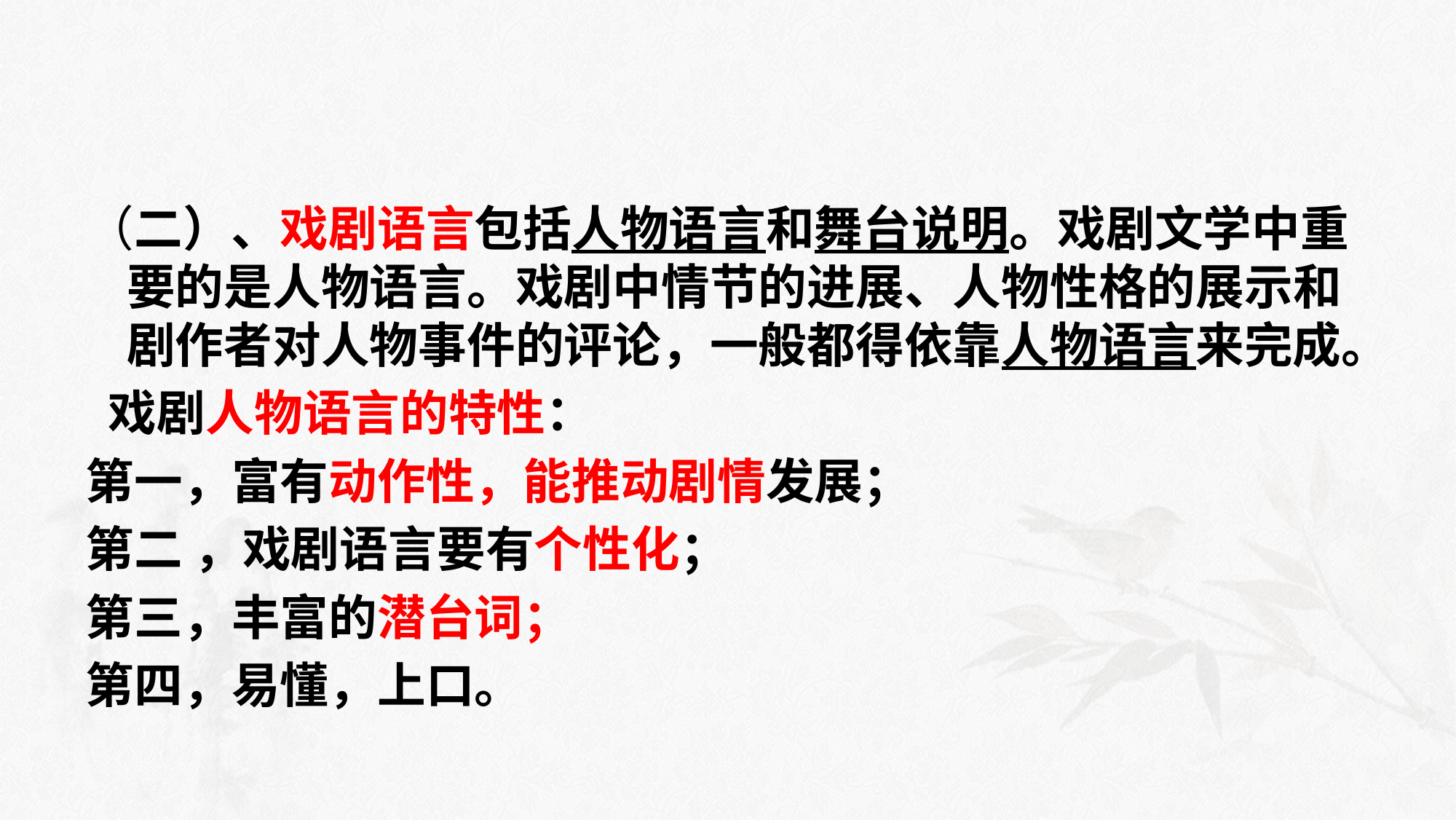

#
（二）、戏剧语言包括人物语言和舞台说明。戏剧文学中重要的是人物语言。戏剧中情节的进展、人物性格的展示和剧作者对人物事件的评论，一般都得依靠人物语言来完成。
 戏剧人物语言的特性：
第一，富有动作性，能推动剧情发展；
第二 ，戏剧语言要有个性化；
第三，丰富的潜台词；
第四，易懂，上口。